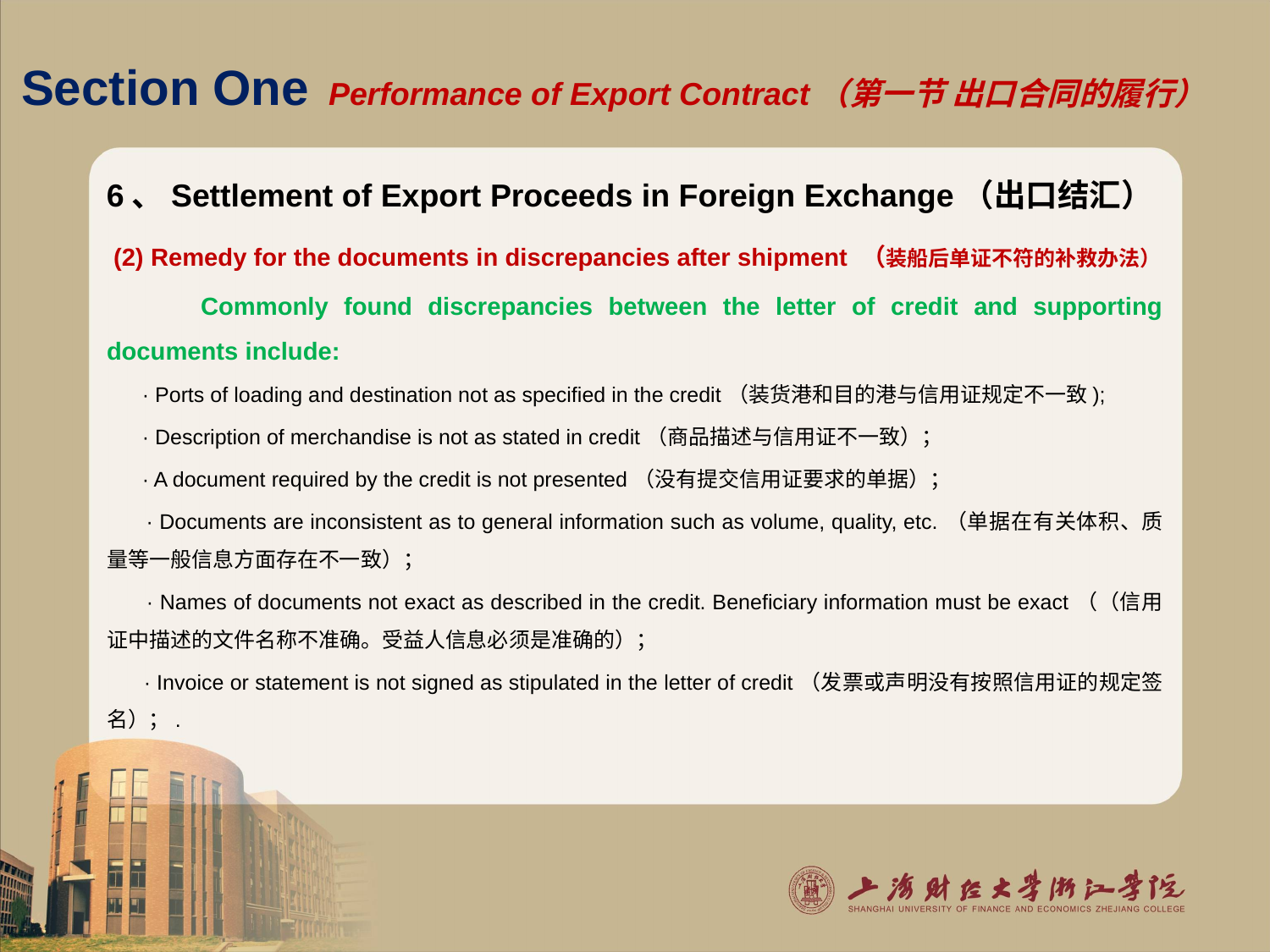

# Section One  Performance of Export Contract（第一节 出口合同的履行）
6、Settlement of Export Proceeds in Foreign Exchange（出口结汇）
 (2) Remedy for the documents in discrepancies after shipment （装船后单证不符的补救办法）
      Commonly found discrepancies between the letter of credit and supporting documents include:
      · Ports of loading and destination not as specified in the credit（装货港和目的港与信用证规定不一致);
      · Description of merchandise is not as stated in credit（商品描述与信用证不一致）；
      · A document required by the credit is not presented（没有提交信用证要求的单据）；
      · Documents are inconsistent as to general information such as volume, quality, etc.（单据在有关体积、质量等一般信息方面存在不一致）；
      · Names of documents not exact as described in the credit. Beneficiary information must be exact（（信用证中描述的文件名称不准确。受益人信息必须是准确的）；
      · Invoice or statement is not signed as stipulated in the letter of credit（发票或声明没有按照信用证的规定签名）；.